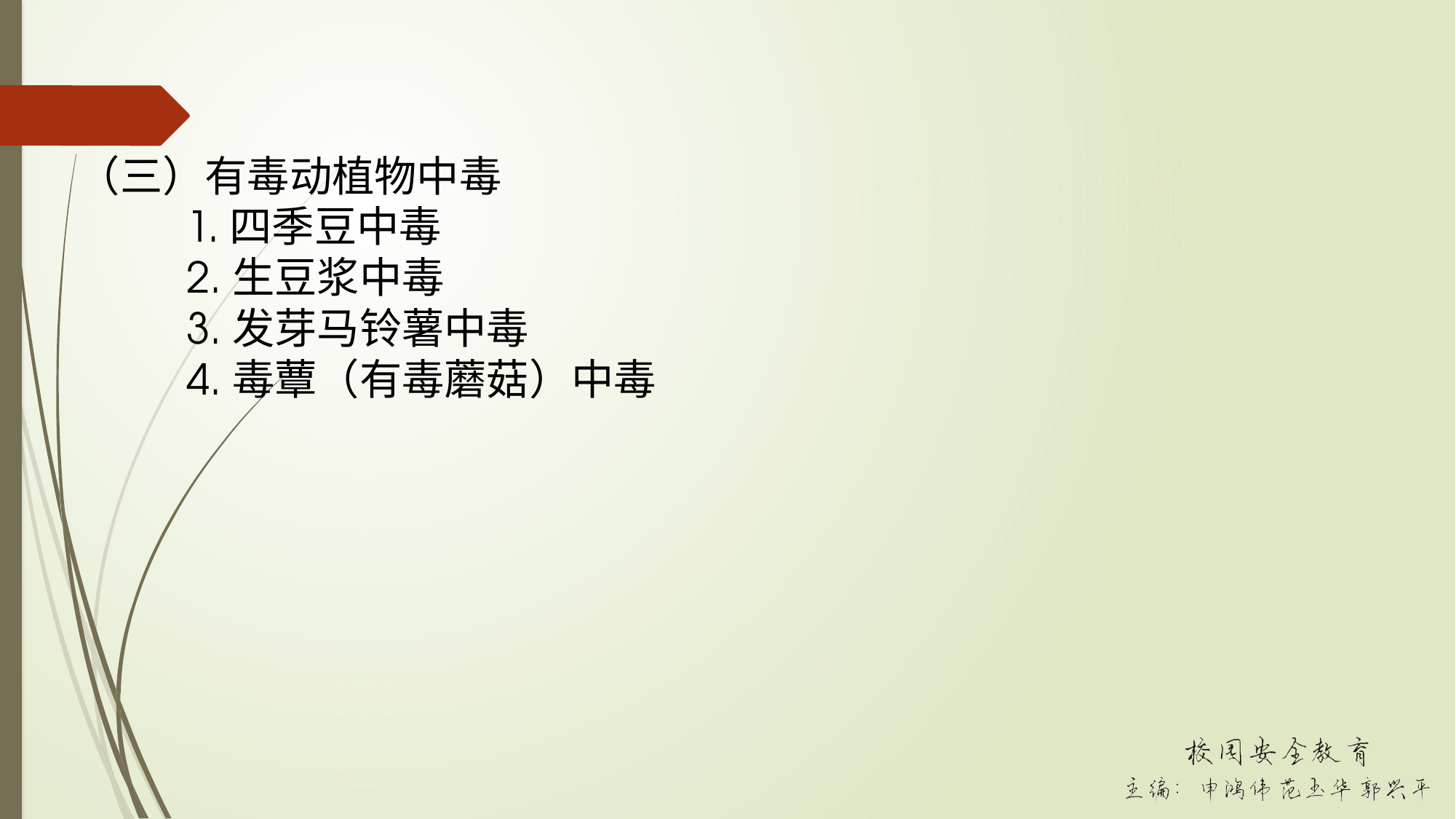

（三）有毒动植物中毒
	1.四季豆中毒
	2.生豆浆中毒
	3.发芽马铃薯中毒
	4.毒蕈（有毒蘑菇）中毒